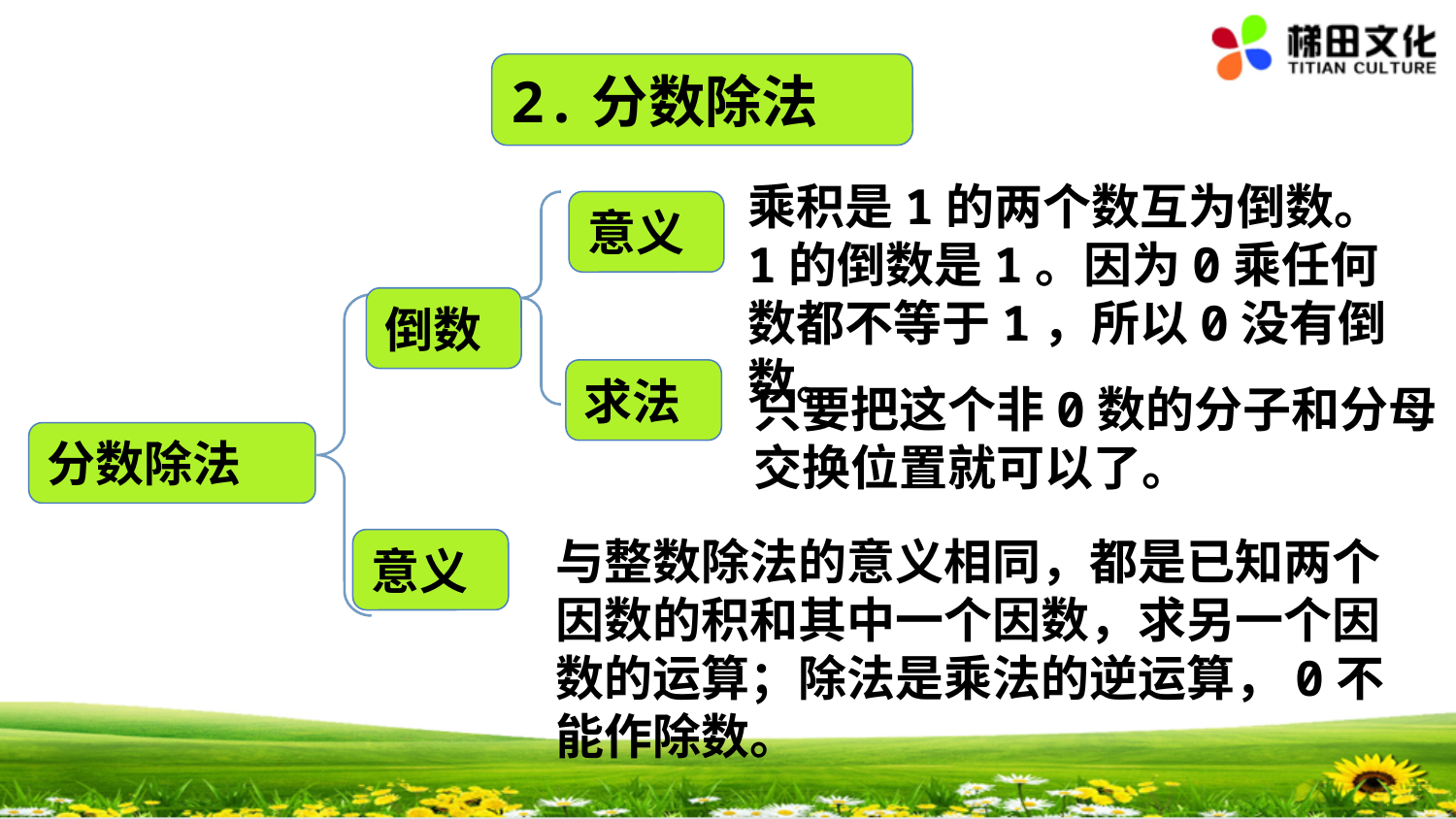

2.分数除法
乘积是1的两个数互为倒数。1的倒数是1。因为0乘任何数都不等于1，所以0没有倒数。

意义
倒数

求法
只要把这个非0数的分子和分母交换位置就可以了。
分数除法
与整数除法的意义相同，都是已知两个因数的积和其中一个因数，求另一个因数的运算；除法是乘法的逆运算，0不能作除数。
意义